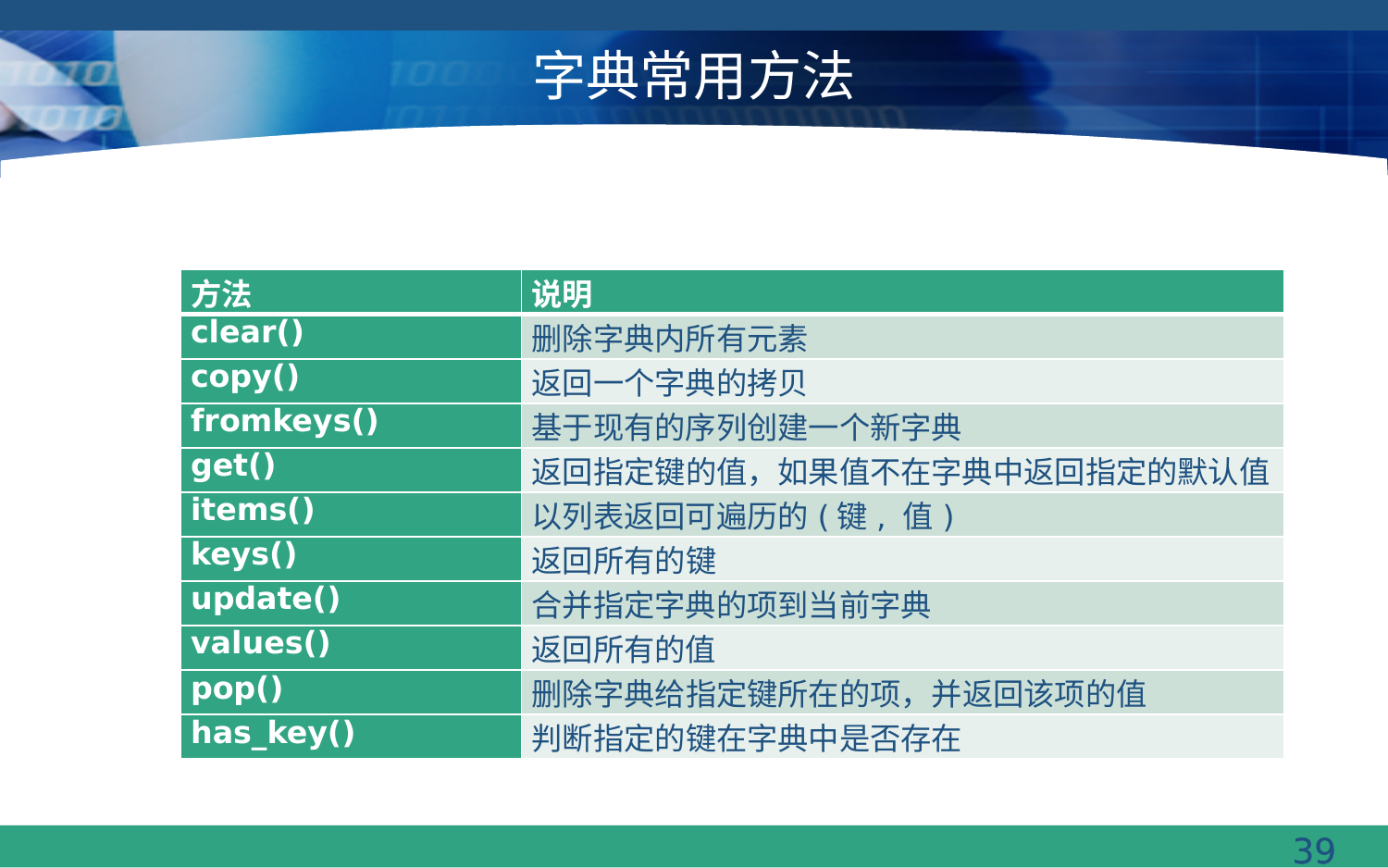

# 字典常用方法
| 方法 | 说明 |
| --- | --- |
| clear() | 删除字典内所有元素 |
| copy() | 返回一个字典的拷贝 |
| fromkeys() | 基于现有的序列创建一个新字典 |
| get() | 返回指定键的值，如果值不在字典中返回指定的默认值 |
| items() | 以列表返回可遍历的(键, 值) |
| keys() | 返回所有的键 |
| update() | 合并指定字典的项到当前字典 |
| values() | 返回所有的值 |
| pop() | 删除字典给指定键所在的项，并返回该项的值 |
| has\_key() | 判断指定的键在字典中是否存在 |